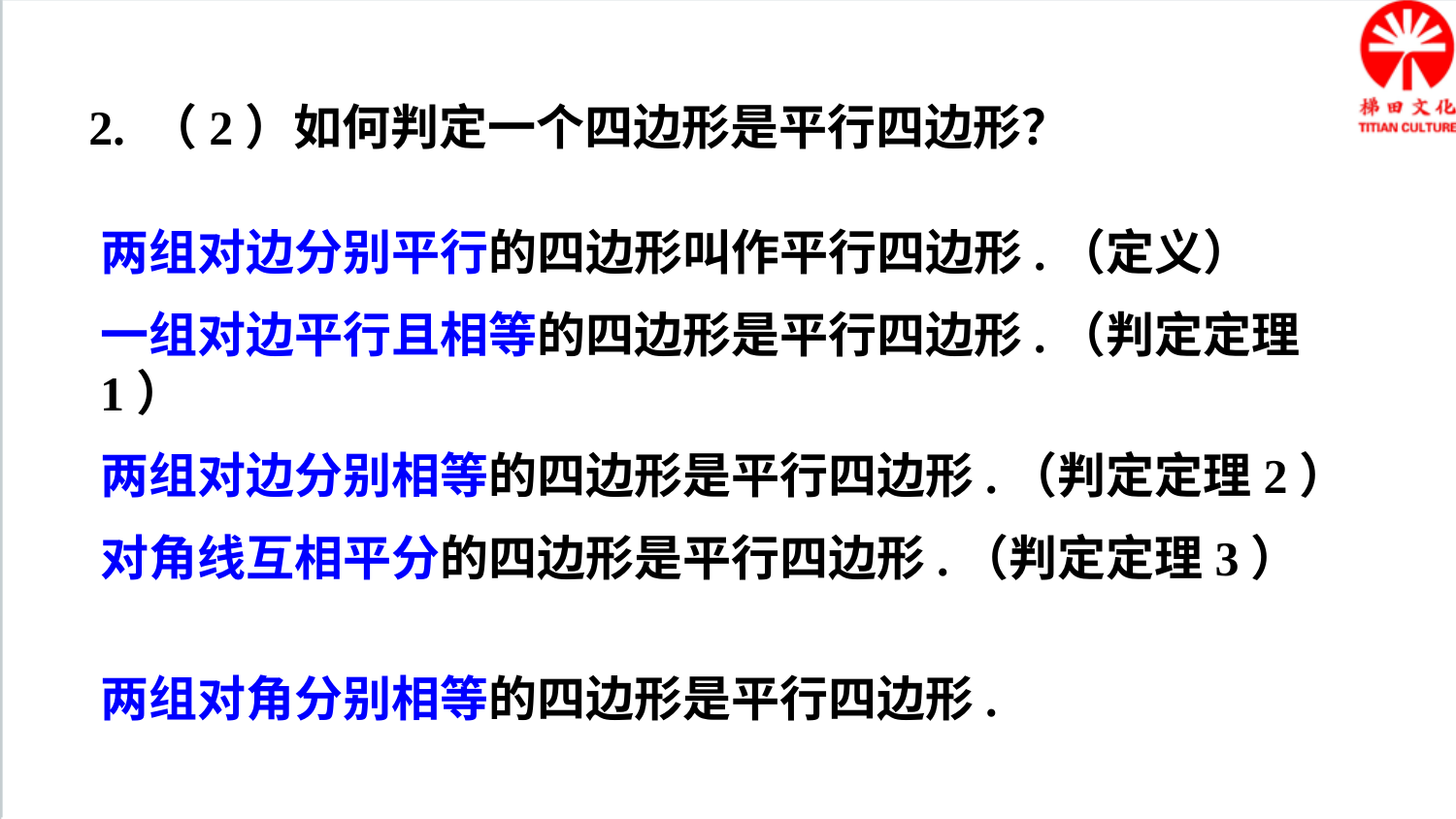

2. （2）如何判定一个四边形是平行四边形？
两组对边分别平行的四边形叫作平行四边形.（定义）
一组对边平行且相等的四边形是平行四边形.（判定定理1）
两组对边分别相等的四边形是平行四边形.（判定定理2）
对角线互相平分的四边形是平行四边形.（判定定理3）
两组对角分别相等的四边形是平行四边形.